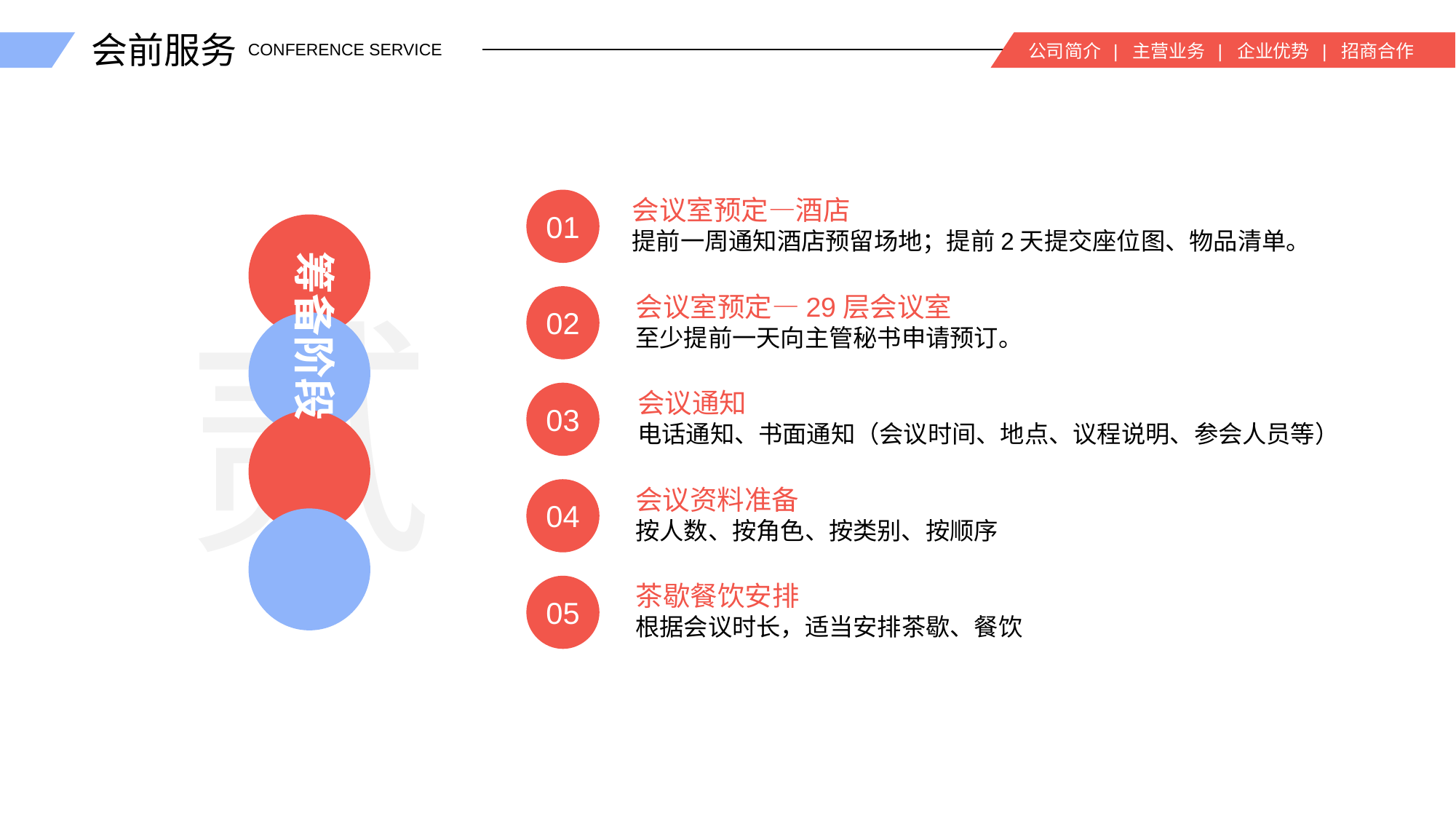

会前服务

公司简介  |  主营业务  |  企业优势  |  招商合作
CONFERENCE SERVICE
会议室预定—酒店
提前一周通知酒店预留场地；提前2天提交座位图、物品清单。

01
会议室预定—29层会议室
至少提前一天向主管秘书申请预订。

02
会议通知
电话通知、书面通知（会议时间、地点、议程说明、参会人员等）

03
会议资料准备
按人数、按角色、按类别、按顺序

04
茶歇餐饮安排
根据会议时长，适当安排茶歇、餐饮

05

筹备阶段
贰